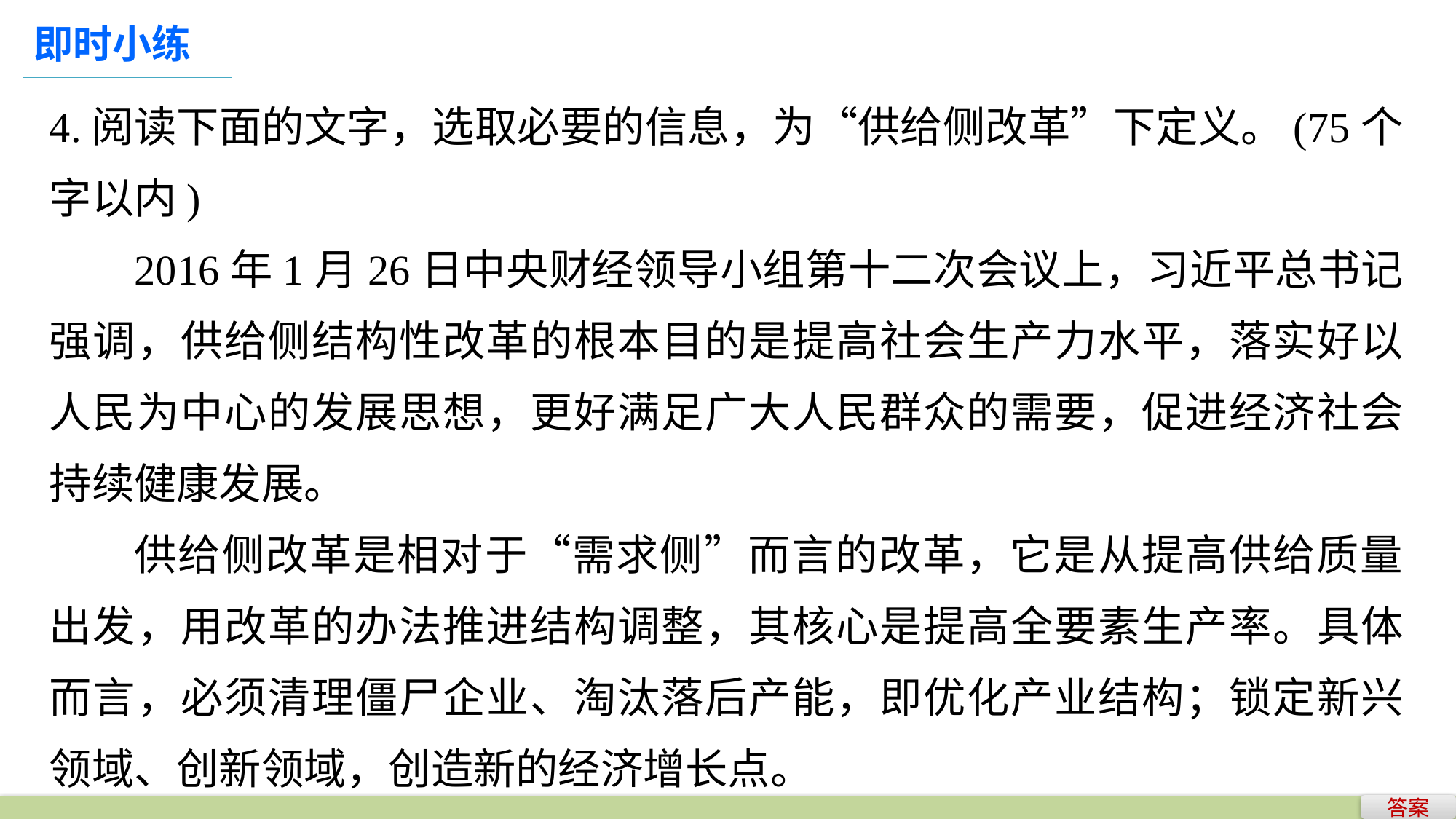

即时小练
4.阅读下面的文字，选取必要的信息，为“供给侧改革”下定义。(75个字以内)
2016年1月26日中央财经领导小组第十二次会议上，习近平总书记强调，供给侧结构性改革的根本目的是提高社会生产力水平，落实好以人民为中心的发展思想，更好满足广大人民群众的需要，促进经济社会持续健康发展。
供给侧改革是相对于“需求侧”而言的改革，它是从提高供给质量出发，用改革的办法推进结构调整，其核心是提高全要素生产率。具体而言，必须清理僵尸企业、淘汰落后产能，即优化产业结构；锁定新兴领域、创新领域，创造新的经济增长点。
答案